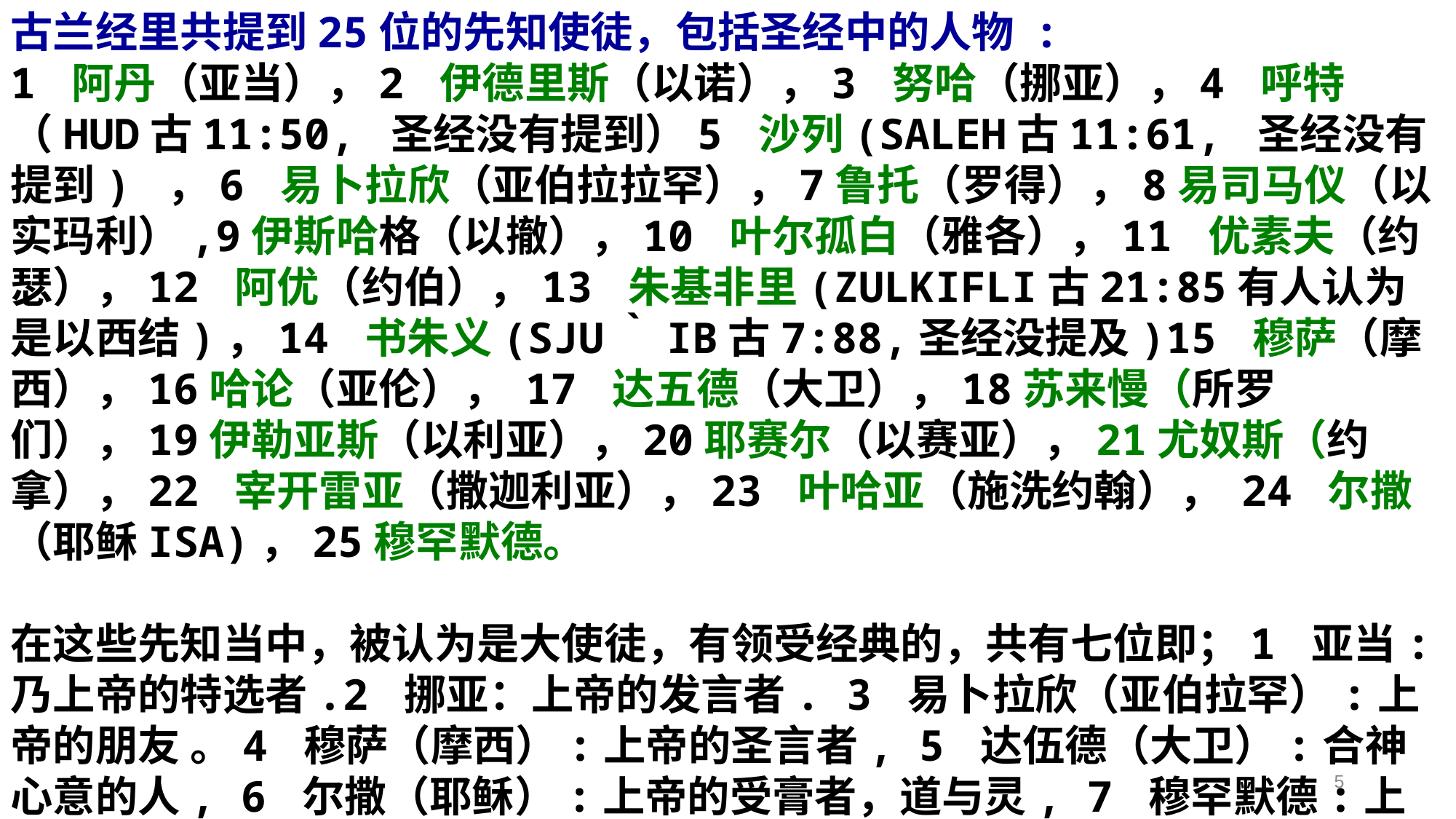

古兰经里共提到25位的先知使徒，包括圣经中的人物 :
1 阿丹（亚当），2 伊德里斯（以诺），3 努哈（挪亚），4 呼特（HUD古11:50, 圣经没有提到）5 沙列(SALEH古11:61, 圣经没有提到) ，6 易卜拉欣（亚伯拉拉罕），7鲁托（罗得），8易司马仪（以实玛利）,9伊斯哈格（以撤），10 叶尔孤白（雅各），11 优素夫（约瑟），12 阿优（约伯），13 朱基非里(ZULKIFLI古21:85有人认为是以西结)，14 书朱义(SJU｀IB古7:88,圣经没提及)15 穆萨（摩西），16哈论（亚伦）， 17 达五德（大卫），18苏来慢（所罗们），19伊勒亚斯（以利亚），20耶赛尔（以赛亚），21尤奴斯（约拿），22 宰开雷亚（撒迦利亚），23 叶哈亚（施洗约翰）， 24 尔撒（耶稣ISA)，25穆罕默德。

在这些先知当中，被认为是大使徒，有领受经典的，共有七位即；1 亚当: 乃上帝的特选者.2 挪亚：上帝的发言者. 3 易卜拉欣（亚伯拉罕）:上帝的朋友 。4 穆萨（摩西）:上帝的圣言者, 5 达伍德（大卫）:合神心意的人, 6 尔撒（耶稣）:上帝的受膏者，道与灵, 7 穆罕默德:上帝的大使徒
5